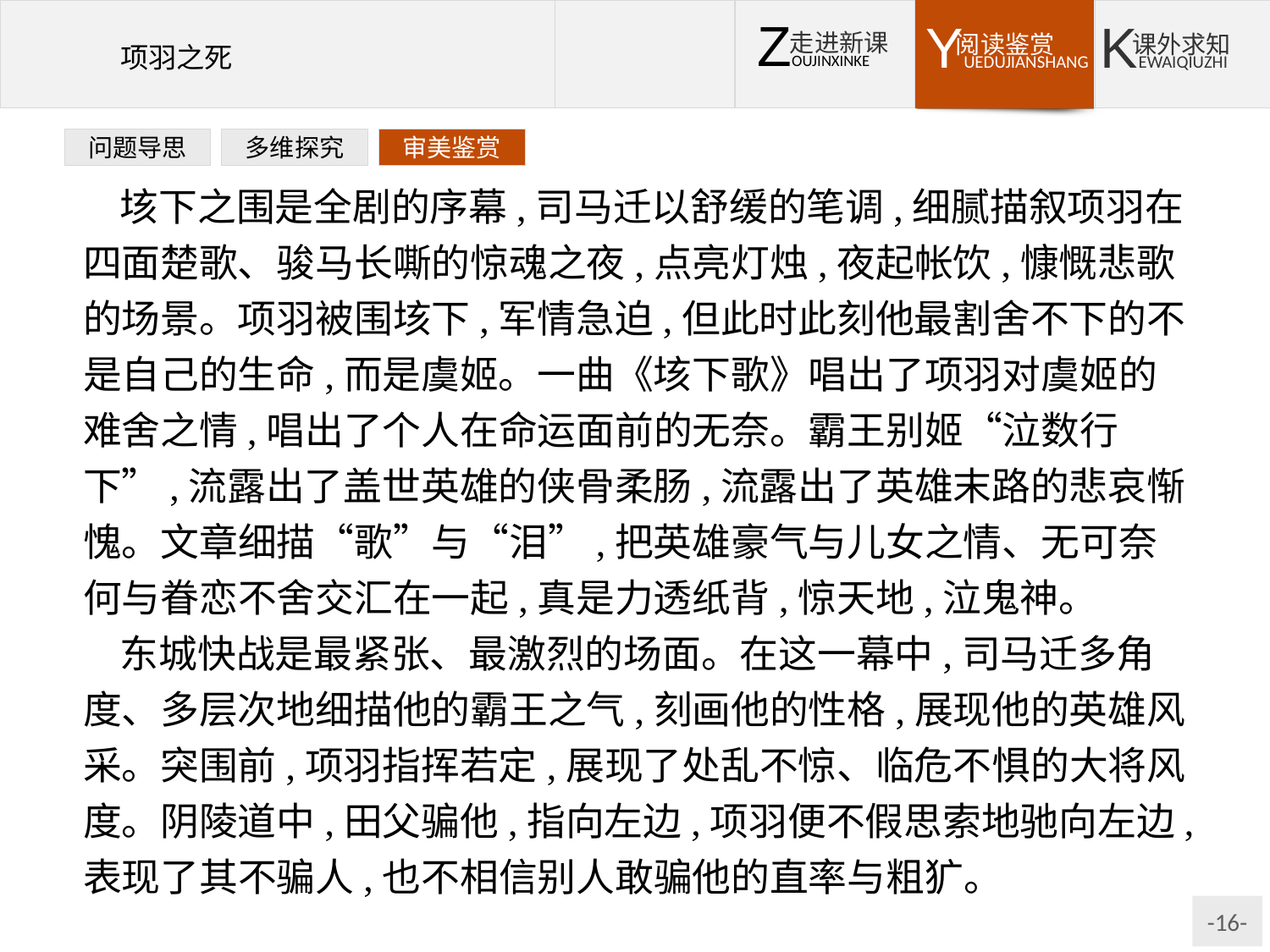

问题导思
多维探究
审美鉴赏
垓下之围是全剧的序幕,司马迁以舒缓的笔调,细腻描叙项羽在四面楚歌、骏马长嘶的惊魂之夜,点亮灯烛,夜起帐饮,慷慨悲歌的场景。项羽被围垓下,军情急迫,但此时此刻他最割舍不下的不是自己的生命,而是虞姬。一曲《垓下歌》唱出了项羽对虞姬的难舍之情,唱出了个人在命运面前的无奈。霸王别姬“泣数行下”,流露出了盖世英雄的侠骨柔肠,流露出了英雄末路的悲哀惭愧。文章细描“歌”与“泪”,把英雄豪气与儿女之情、无可奈何与眷恋不舍交汇在一起,真是力透纸背,惊天地,泣鬼神。
东城快战是最紧张、最激烈的场面。在这一幕中,司马迁多角度、多层次地细描他的霸王之气,刻画他的性格,展现他的英雄风采。突围前,项羽指挥若定,展现了处乱不惊、临危不惧的大将风度。阴陵道中,田父骗他,指向左边,项羽便不假思索地驰向左边,表现了其不骗人,也不相信别人敢骗他的直率与粗犷。